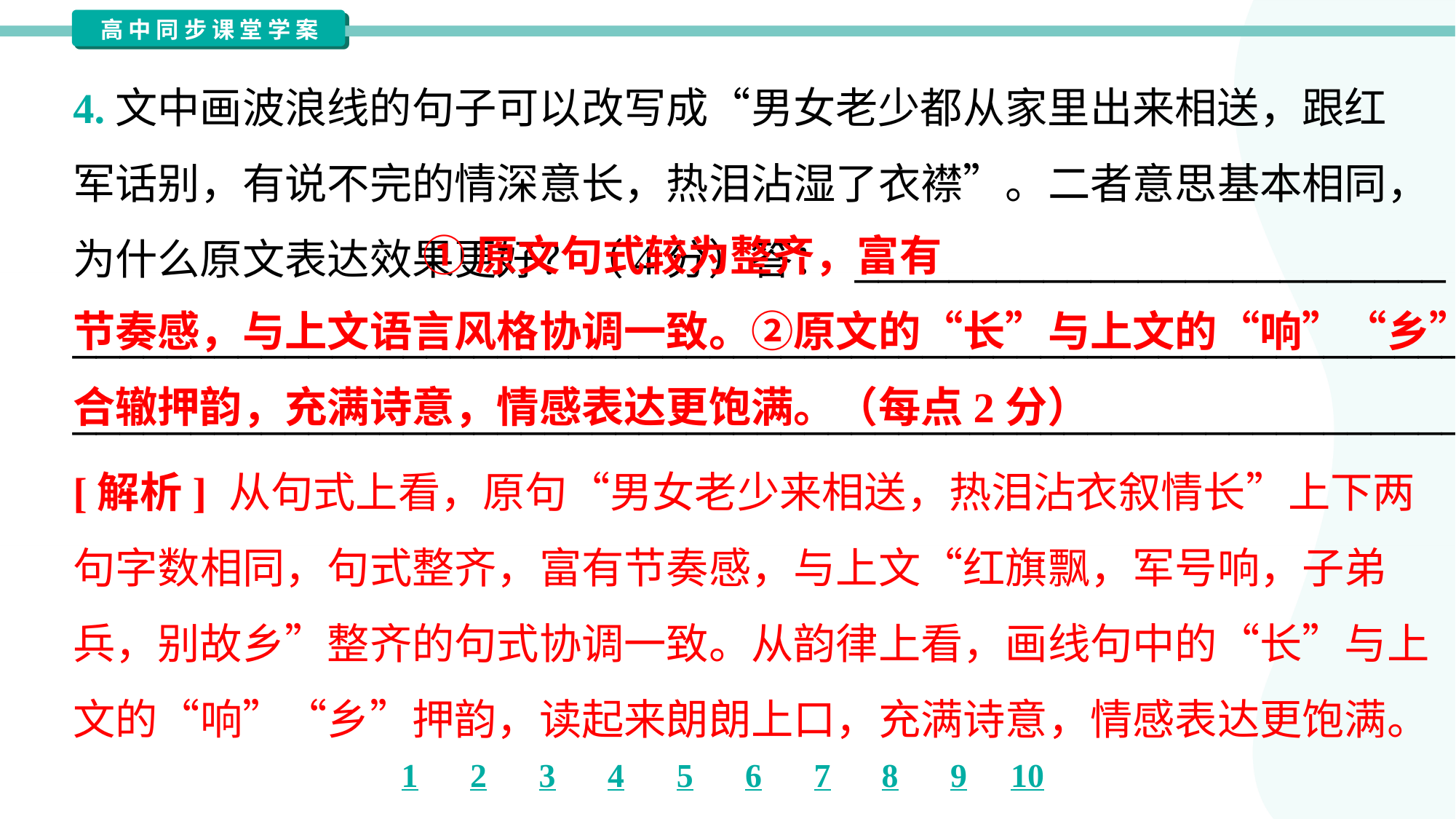

4.文中画波浪线的句子可以改写成“男女老少都从家里出来相送，跟红
军话别，有说不完的情深意长，热泪沾湿了衣襟”。二者意思基本相同，
为什么原文表达效果更好？（4分）答： _________________________
_____________________________________________________________
_____________________________________________________________
                                     ①原文句式较为整齐，富有
节奏感，与上文语言风格协调一致。②原文的“长”与上文的“响”“乡”
合辙押韵，充满诗意，情感表达更饱满。（每点2分）
[解析] 从句式上看，原句“男女老少来相送，热泪沾衣叙情长”上下两
句字数相同，句式整齐，富有节奏感，与上文“红旗飘，军号响，子弟
兵，别故乡”整齐的句式协调一致。从韵律上看，画线句中的“长”与上
文的“响”“乡”押韵，读起来朗朗上口，充满诗意，情感表达更饱满。